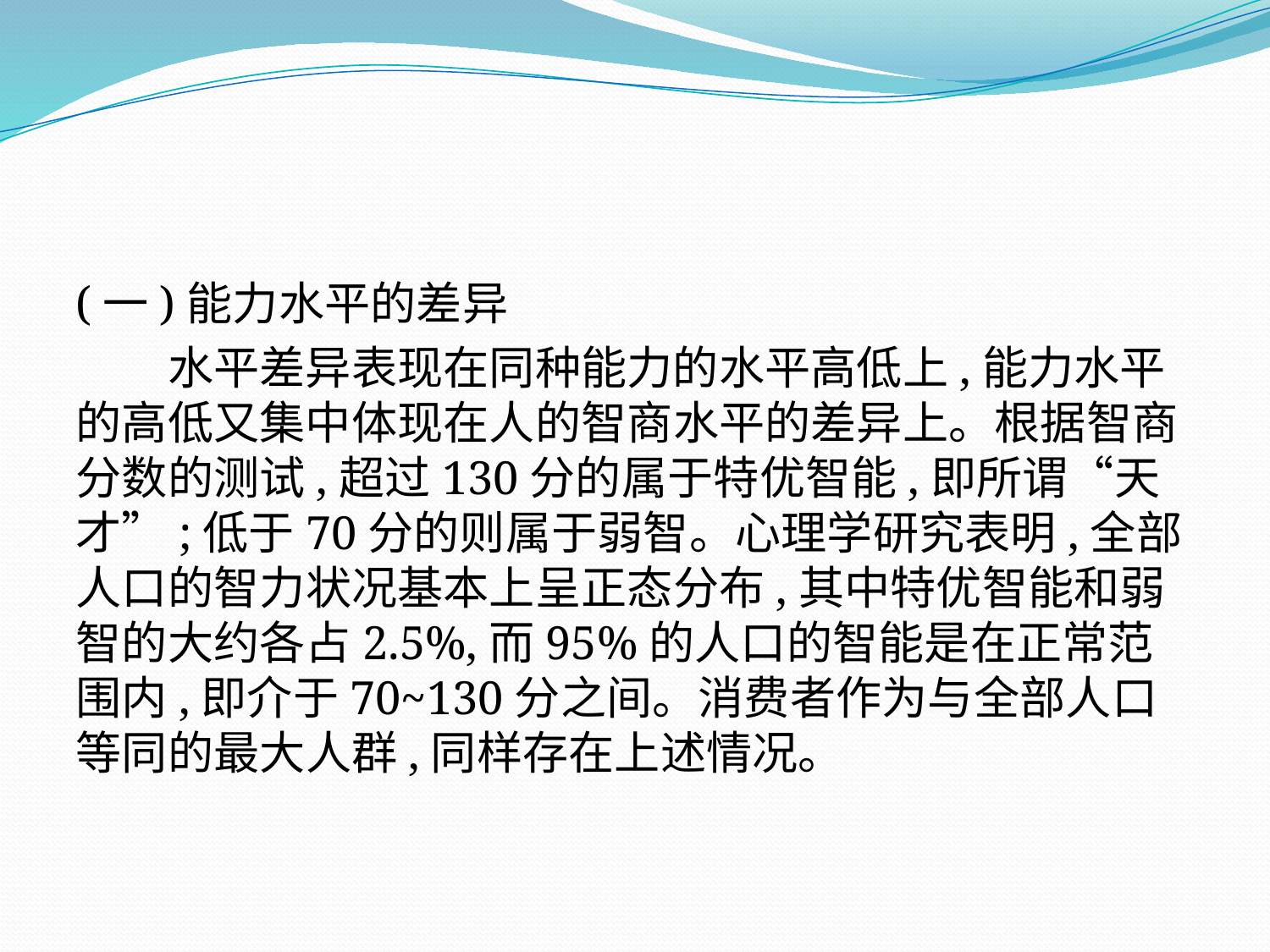

(一)能力水平的差异
　　水平差异表现在同种能力的水平高低上,能力水平的高低又集中体现在人的智商水平的差异上。根据智商分数的测试,超过130分的属于特优智能,即所谓“天才”;低于70分的则属于弱智。心理学研究表明,全部人口的智力状况基本上呈正态分布,其中特优智能和弱智的大约各占2.5%,而95%的人口的智能是在正常范围内,即介于70~130分之间。消费者作为与全部人口等同的最大人群,同样存在上述情况。